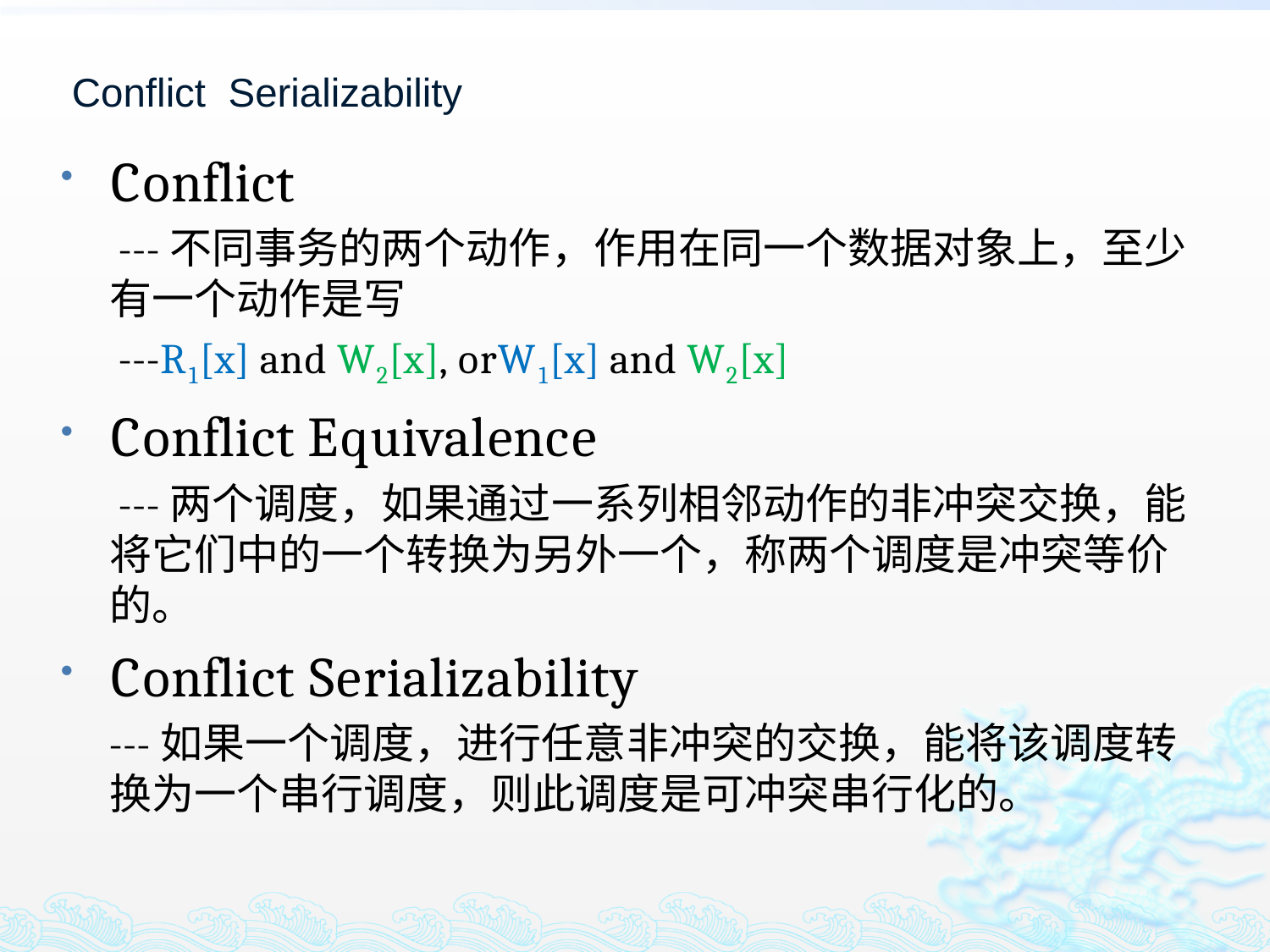

# Conflict  Serializability
Conflict
      ---不同事务的两个动作，作用在同一个数据对象上，至少有一个动作是写
      ---R1[x] and W2[x], orW1[x] and W2[x]
Conflict Equivalence
      ---两个调度，如果通过一系列相邻动作的非冲突交换，能将它们中的一个转换为另外一个，称两个调度是冲突等价的。
Conflict Serializability
     ---如果一个调度，进行任意非冲突的交换，能将该调度转换为一个串行调度，则此调度是可冲突串行化的。